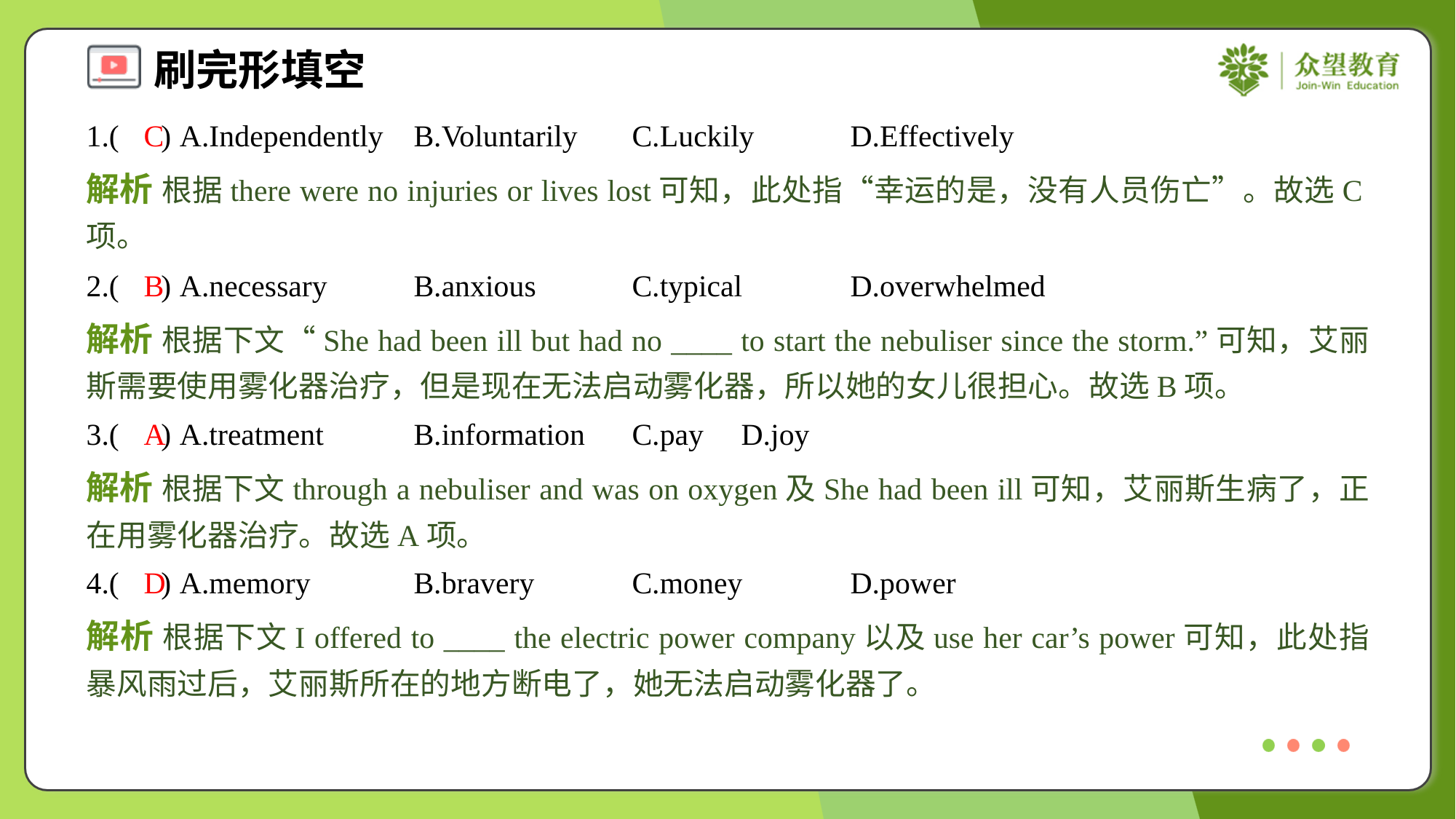

1.(     ) A.Independently	B.Voluntarily	C.Luckily	D.Effectively
C
解析 根据there were no injuries or lives lost可知，此处指“幸运的是，没有人员伤亡”。故选C项。
2.(     ) A.necessary	B.anxious	C.typical	D.overwhelmed
B
解析 根据下文“She had been ill but had no ____ to start the nebuliser since the storm.”可知，艾丽斯需要使用雾化器治疗，但是现在无法启动雾化器，所以她的女儿很担心。故选B项。
3.(     ) A.treatment	B.information	C.pay	D.joy
A
解析 根据下文through a nebuliser and was on oxygen及She had been ill可知，艾丽斯生病了，正在用雾化器治疗。故选A项。
4.(     ) A.memory	B.bravery	C.money	D.power
D
解析 根据下文I offered to ____ the electric power company以及use her car’s power可知，此处指暴风雨过后，艾丽斯所在的地方断电了，她无法启动雾化器了。